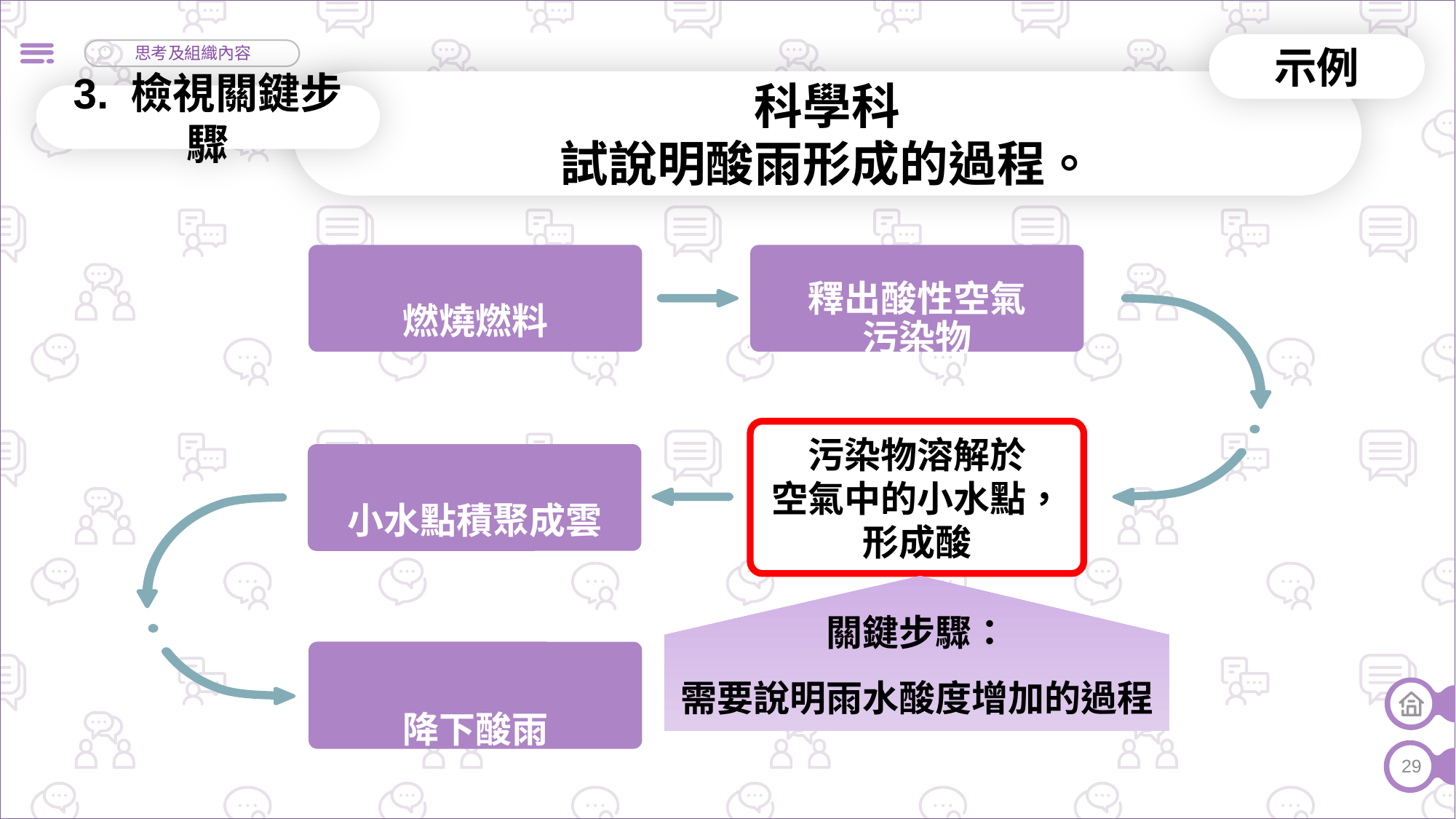

示例
科學科
試說明酸雨形成的過程。
3. 檢視關鍵步驟
燃燒燃料

釋出酸性空氣
污染物

污染物溶解於
空氣中的小水點，
形成酸
小水點積聚成雲

關鍵步驟：
需要說明雨水酸度增加的過程
降下酸雨
29